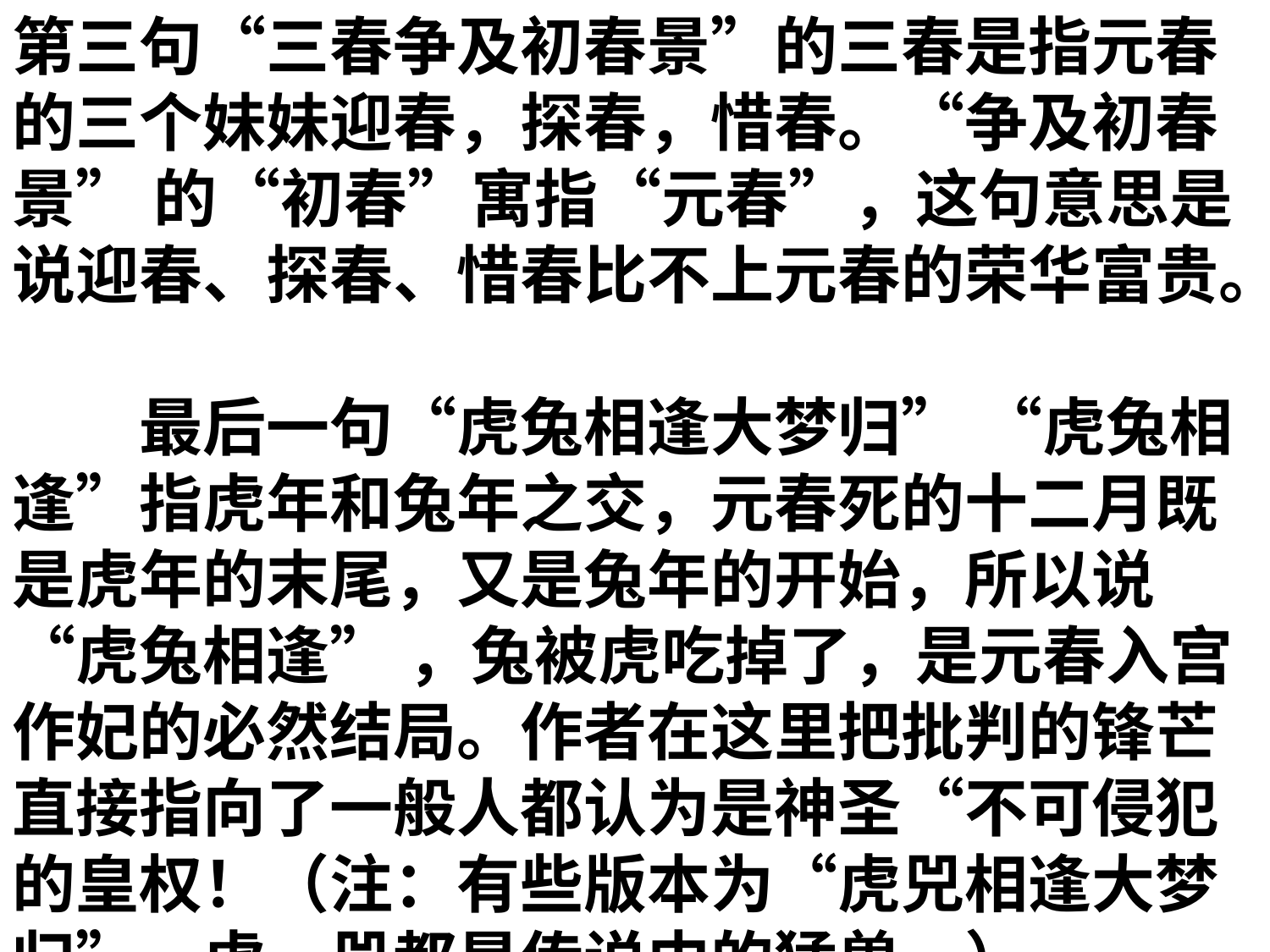

第三句“三春争及初春景”的三春是指元春的三个妹妹迎春，探春，惜春。“争及初春
景” 的“初春”寓指“元春”，这句意思是说迎春、探春、惜春比不上元春的荣华富贵。
　　最后一句“虎兔相逢大梦归” “虎兔相逢”指虎年和兔年之交，元春死的十二月既是虎年的末尾，又是兔年的开始，所以说“虎兔相逢” ，兔被虎吃掉了，是元春入宫作妃的必然结局。作者在这里把批判的锋芒直接指向了一般人都认为是神圣“不可侵犯的皇权！（注：有些版本为“虎兕相逢大梦归”，虎、兕都是传说中的猛兽。）